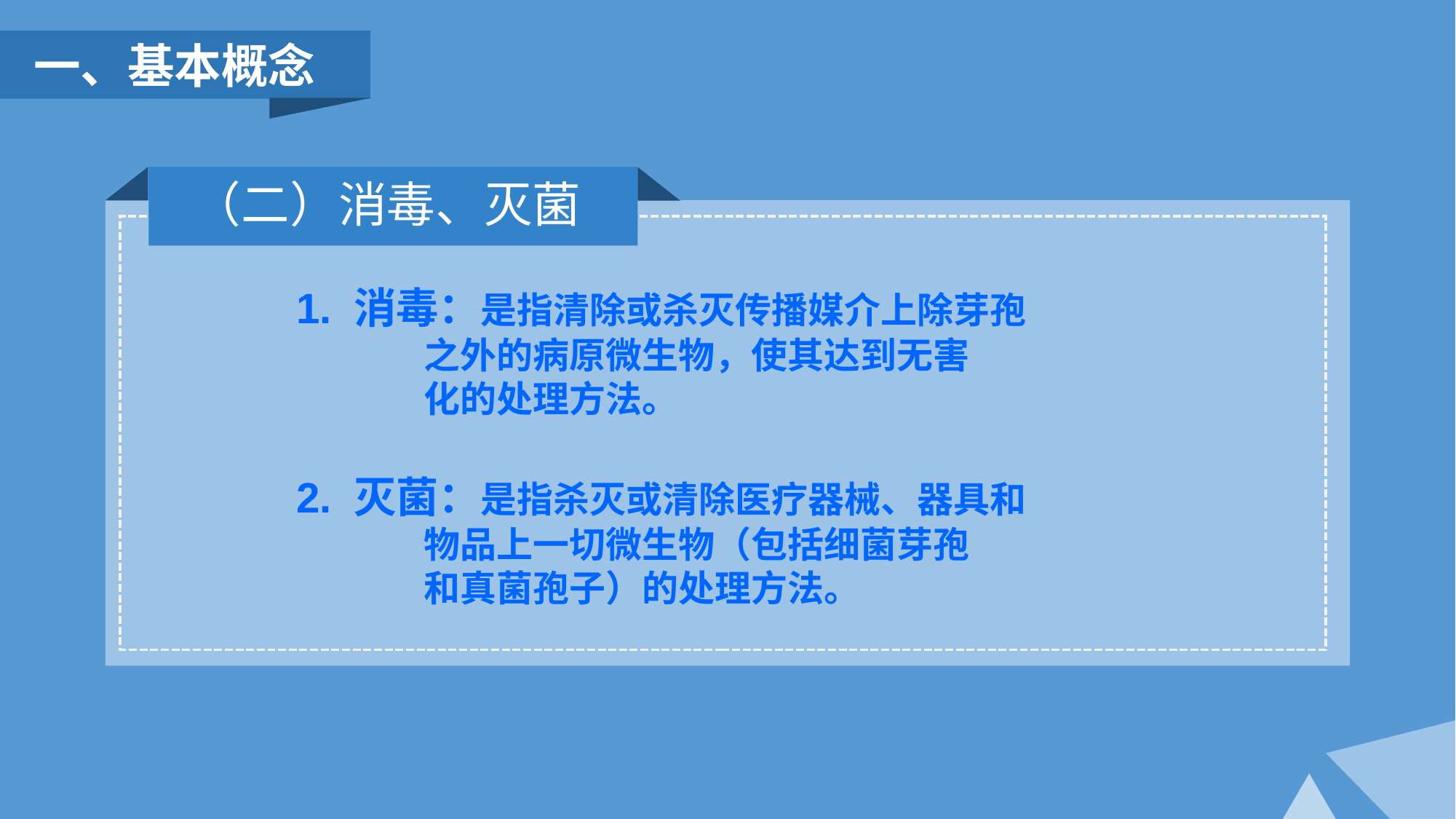

一、基本概念

（二）消毒、灭菌

 1. 消毒：是指清除或杀灭传播媒介上除芽孢
                之外的病原微生物，使其达到无害
                化的处理方法。

 2. 灭菌：是指杀灭或清除医疗器械、器具和
                物品上一切微生物（包括细菌芽孢
                和真菌孢子）的处理方法。